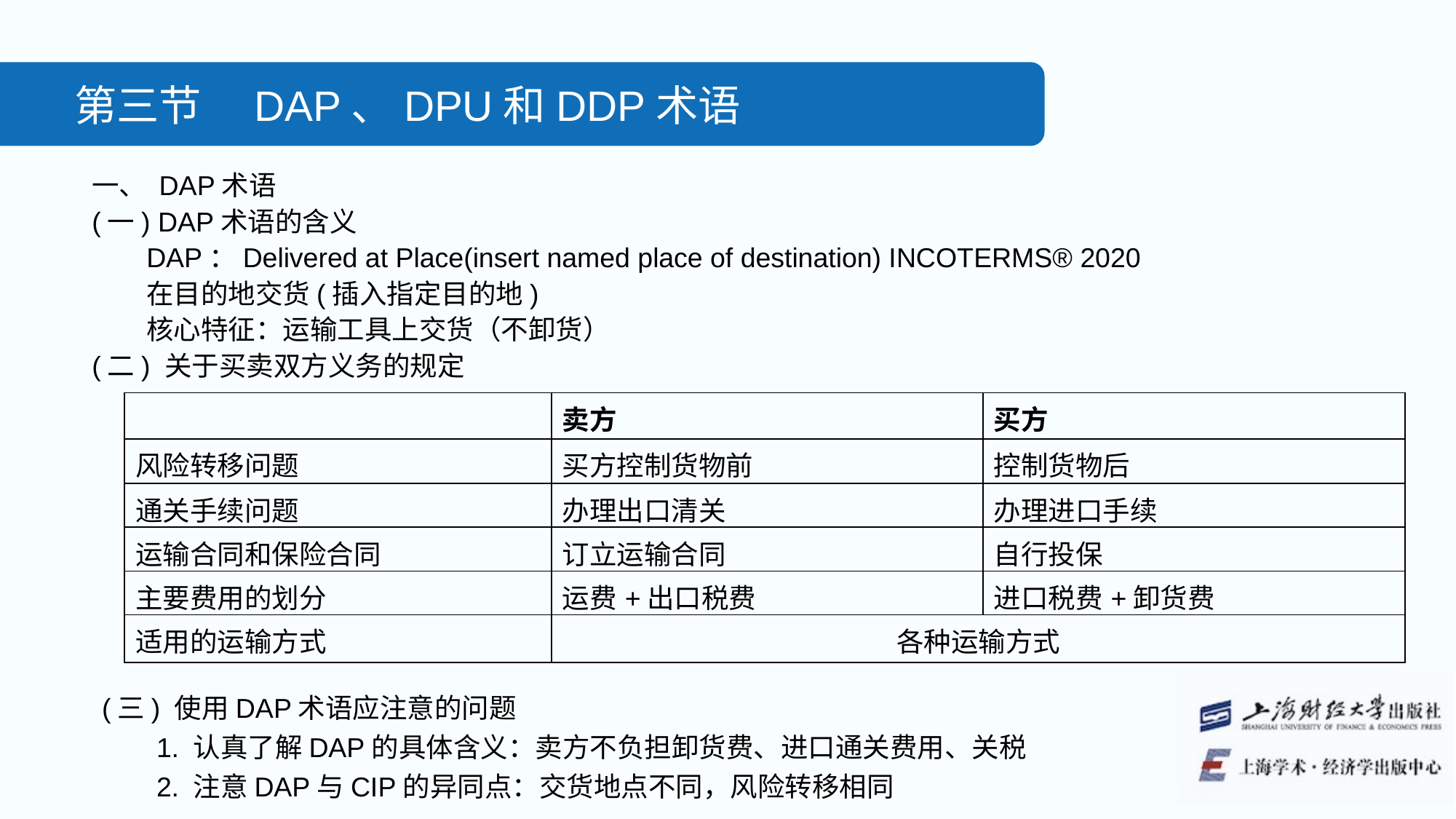

第三节　DAP、DPU和DDP术语
一、 DAP术语
(一) DAP术语的含义
DAP：Delivered at Place(insert named place of destination) INCOTERMS® 2020
在目的地交货(插入指定目的地)
核心特征：运输工具上交货（不卸货）
(二) 关于买卖双方义务的规定
|  | 卖方 | 买方 |
| --- | --- | --- |
| 风险转移问题 | 买方控制货物前 | 控制货物后 |
| 通关手续问题 | 办理出口清关 | 办理进口手续 |
| 运输合同和保险合同 | 订立运输合同 | 自行投保 |
| 主要费用的划分 | 运费+出口税费 | 进口税费+卸货费 |
| 适用的运输方式 | 各种运输方式 |  |
(三) 使用DAP术语应注意的问题
1. 认真了解DAP的具体含义：卖方不负担卸货费、进口通关费用、关税
2. 注意DAP与CIP的异同点：交货地点不同，风险转移相同